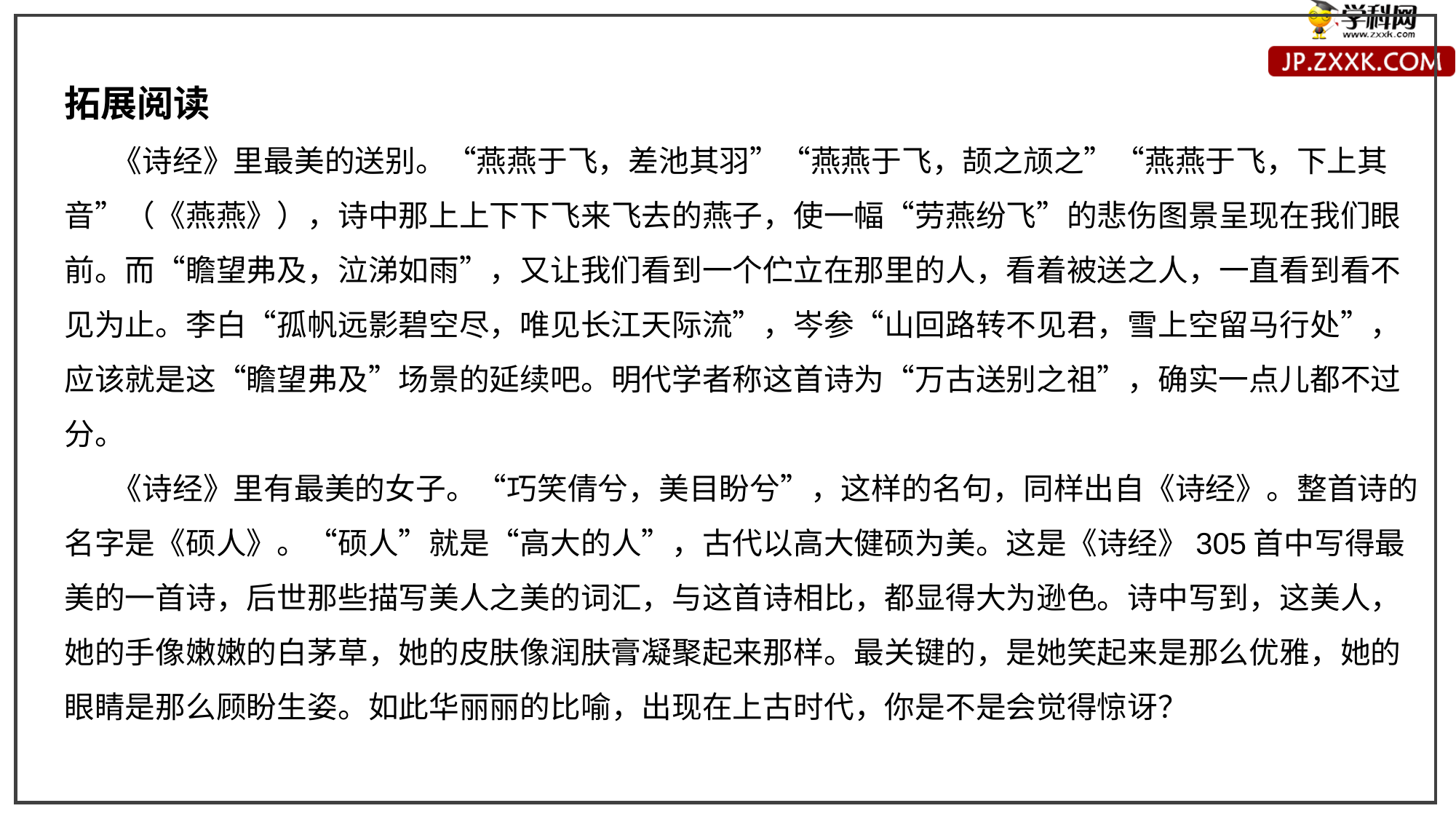

拓展阅读
      《诗经》里最美的送别。“燕燕于飞，差池其羽”“燕燕于飞，颉之颃之”“燕燕于飞，下上其音”（《燕燕》），诗中那上上下下飞来飞去的燕子，使一幅“劳燕纷飞”的悲伤图景呈现在我们眼前。而“瞻望弗及，泣涕如雨”，又让我们看到一个伫立在那里的人，看着被送之人，一直看到看不见为止。李白“孤帆远影碧空尽，唯见长江天际流”，岑参“山回路转不见君，雪上空留马行处”，应该就是这“瞻望弗及”场景的延续吧。明代学者称这首诗为“万古送别之祖”，确实一点儿都不过分。
      《诗经》里有最美的女子。“巧笑倩兮，美目盼兮”，这样的名句，同样出自《诗经》。整首诗的名字是《硕人》。“硕人”就是“高大的人”，古代以高大健硕为美。这是《诗经》305首中写得最美的一首诗，后世那些描写美人之美的词汇，与这首诗相比，都显得大为逊色。诗中写到，这美人，她的手像嫩嫩的白茅草，她的皮肤像润肤膏凝聚起来那样。最关键的，是她笑起来是那么优雅，她的眼睛是那么顾盼生姿。如此华丽丽的比喻，出现在上古时代，你是不是会觉得惊讶？